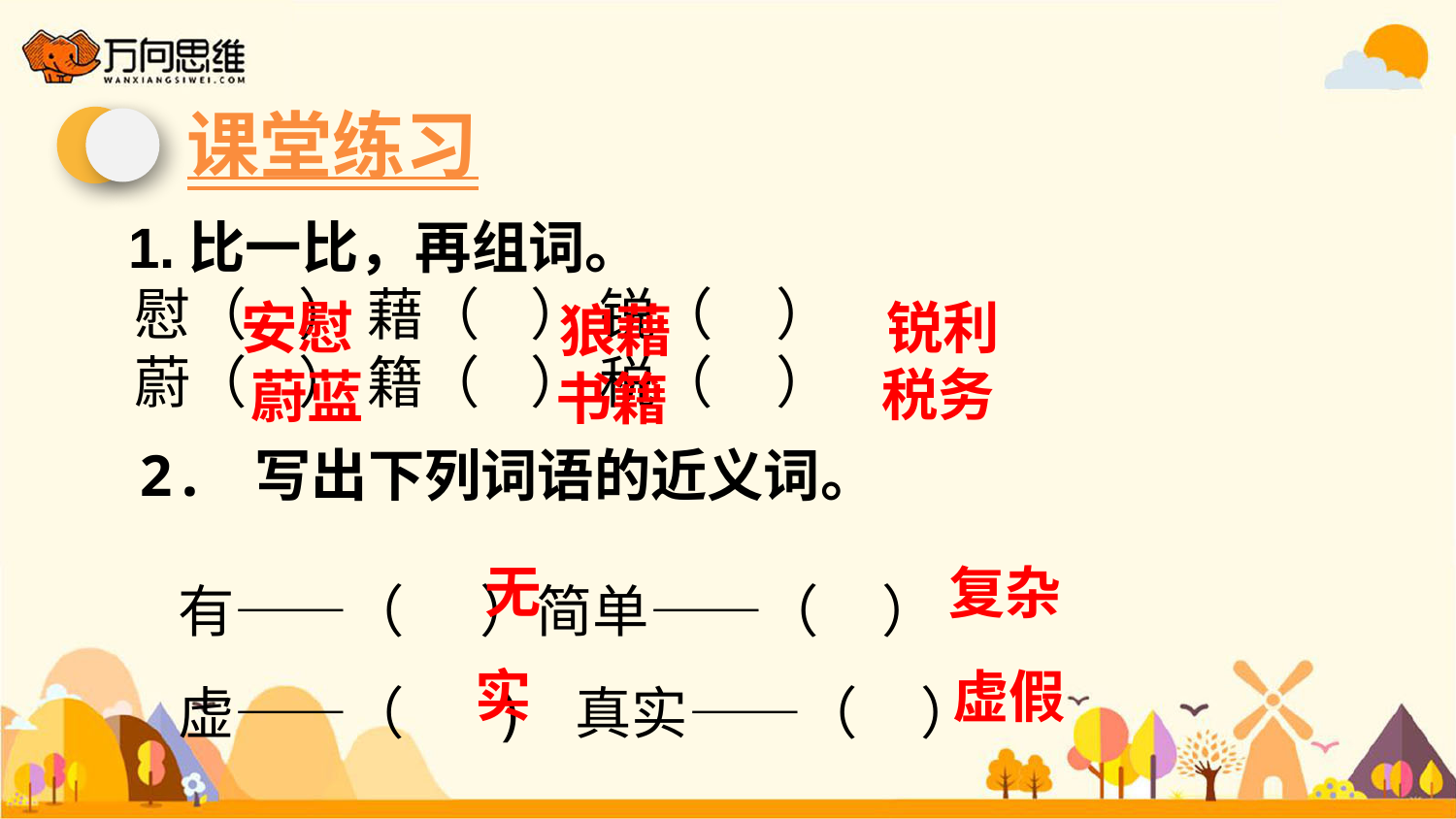

课堂练习

1.比一比，再组词。
安慰
锐利
狼藉
慰（    ） 藉（    ） 锐（     ）
蔚（    ） 籍（    ） 税（     ）
税务
蔚蓝
书籍
2. 写出下列词语的近义词。
  有——（      ）简单——（     ）
  虚——（      ) 真实——（     ）
无
复杂
实
虚假